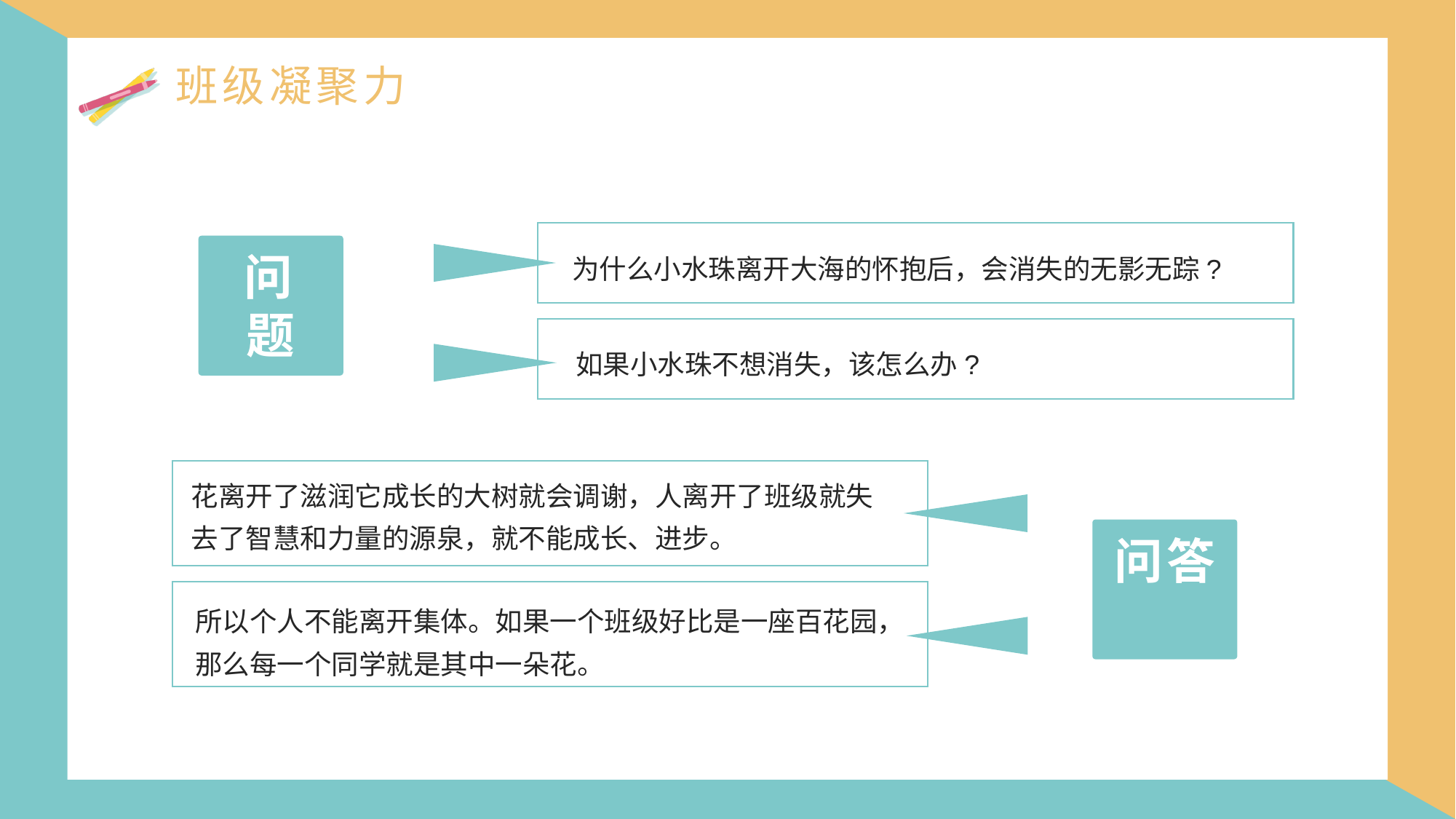

为什么小水珠离开大海的怀抱后，会消失的无影无踪?

问题

如果小水珠不想消失，该怎么办?

花离开了滋润它成长的大树就会调谢，人离开了班级就失去了智慧和力量的源泉，就不能成长、进步。

问答

所以个人不能离开集体。如果一个班级好比是一座百花园，
那么每一个同学就是其中一朵花。